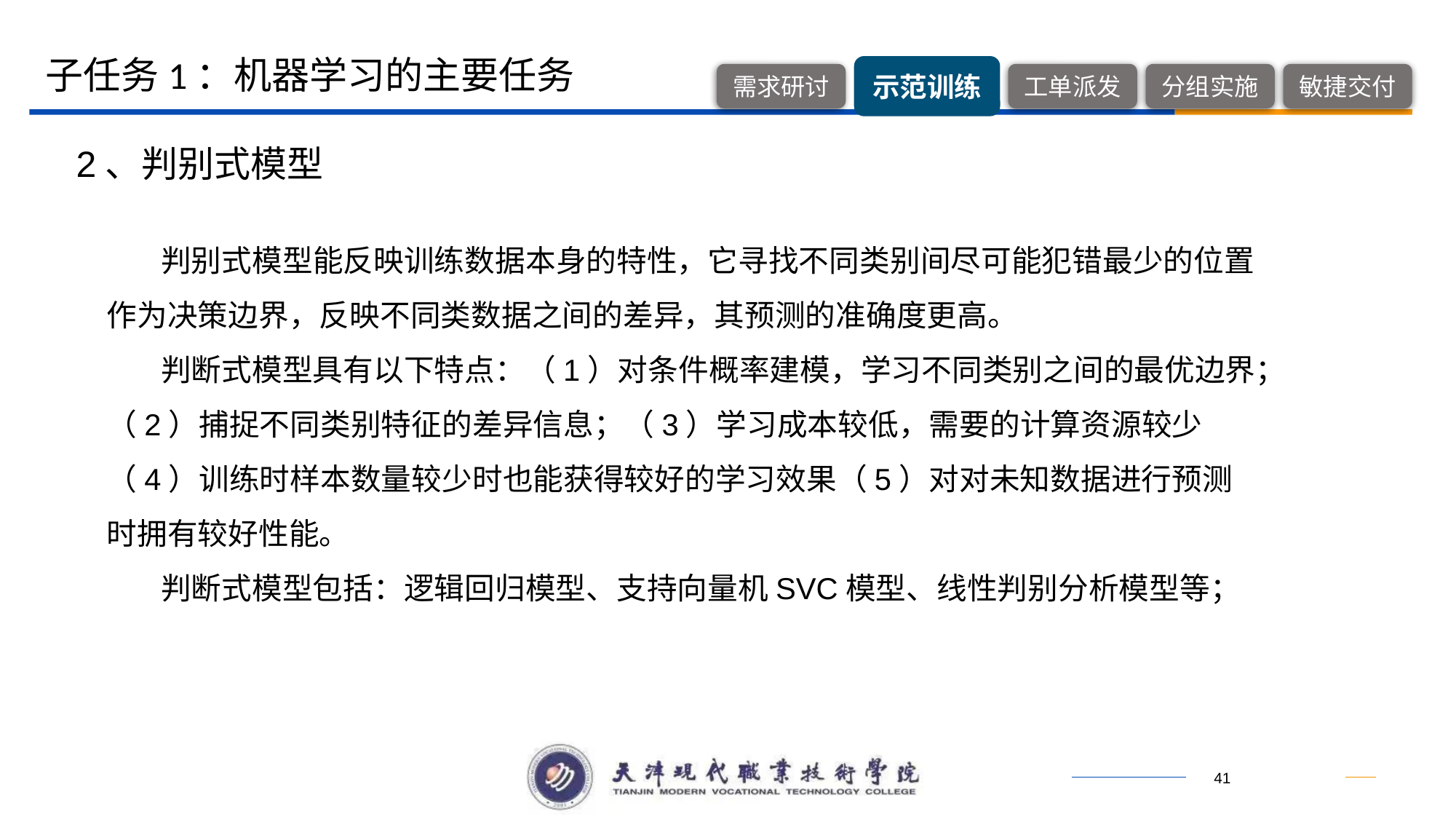

子任务1：机器学习的主要任务

2、判别式模型
       判别式模型能反映训练数据本身的特性，它寻找不同类别间尽可能犯错最少的位置作为决策边界，反映不同类数据之间的差异，其预测的准确度更高。
       判断式模型具有以下特点：（1）对条件概率建模，学习不同类别之间的最优边界；
（2）捕捉不同类别特征的差异信息；（3）学习成本较低，需要的计算资源较少
（4）训练时样本数量较少时也能获得较好的学习效果（5）对对未知数据进行预测时拥有较好性能。
       判断式模型包括：逻辑回归模型、支持向量机SVC模型、线性判别分析模型等；